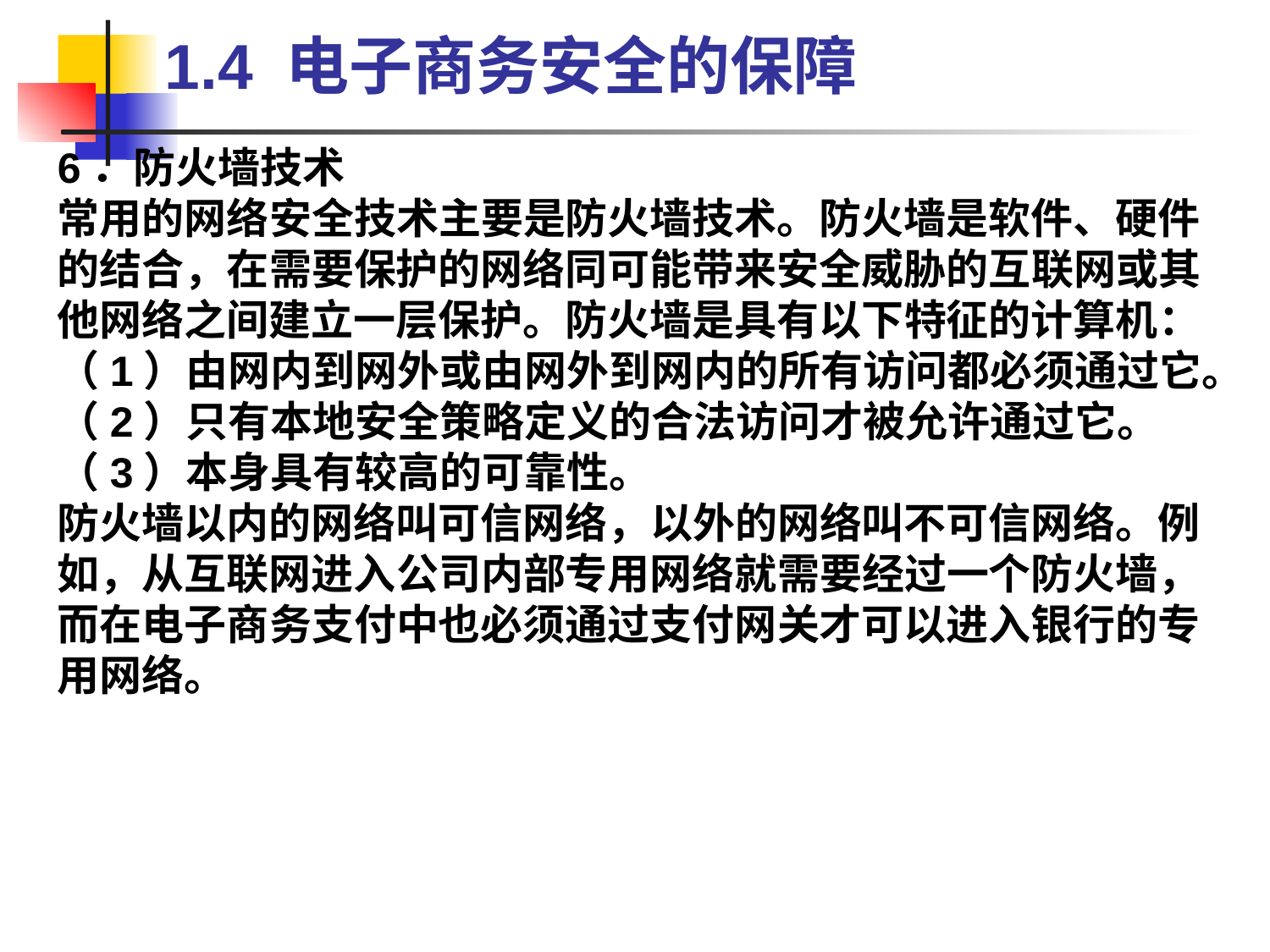

1.4 电子商务安全的保障
6．防火墙技术
常用的网络安全技术主要是防火墙技术。防火墙是软件、硬件的结合，在需要保护的网络同可能带来安全威胁的互联网或其他网络之间建立一层保护。防火墙是具有以下特征的计算机：
（1）由网内到网外或由网外到网内的所有访问都必须通过它。
（2）只有本地安全策略定义的合法访问才被允许通过它。
（3）本身具有较高的可靠性。
防火墙以内的网络叫可信网络，以外的网络叫不可信网络。例如，从互联网进入公司内部专用网络就需要经过一个防火墙，而在电子商务支付中也必须通过支付网关才可以进入银行的专用网络。